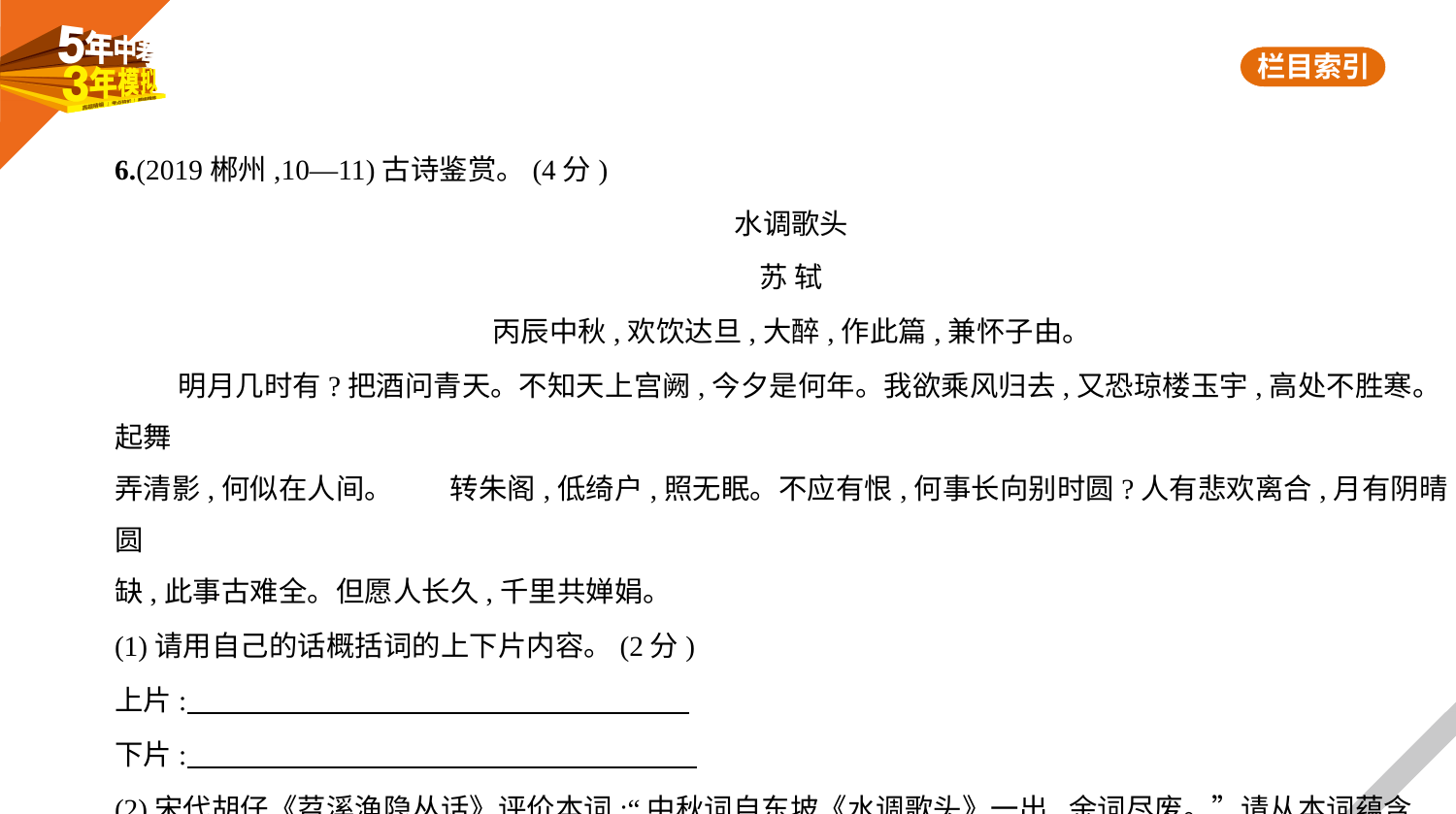

6.(2019郴州,10—11)古诗鉴赏。(4分)
水调歌头
苏 轼
丙辰中秋,欢饮达旦,大醉,作此篇,兼怀子由。
         明月几时有?把酒问青天。不知天上宫阙,今夕是何年。我欲乘风归去,又恐琼楼玉宇,高处不胜寒。起舞
弄清影,何似在人间。　　转朱阁,低绮户,照无眠。不应有恨,何事长向别时圆?人有悲欢离合,月有阴晴圆
缺,此事古难全。但愿人长久,千里共婵娟。
(1)请用自己的话概括词的上下片内容。(2分)
上片:
下片:
(2)宋代胡仔《苕溪渔隐丛话》评价本词:“中秋词自东坡《水调歌头》一出,余词尽废。”请从本词蕴含
的人生哲理或作者表现的情怀作出分析。(2分)